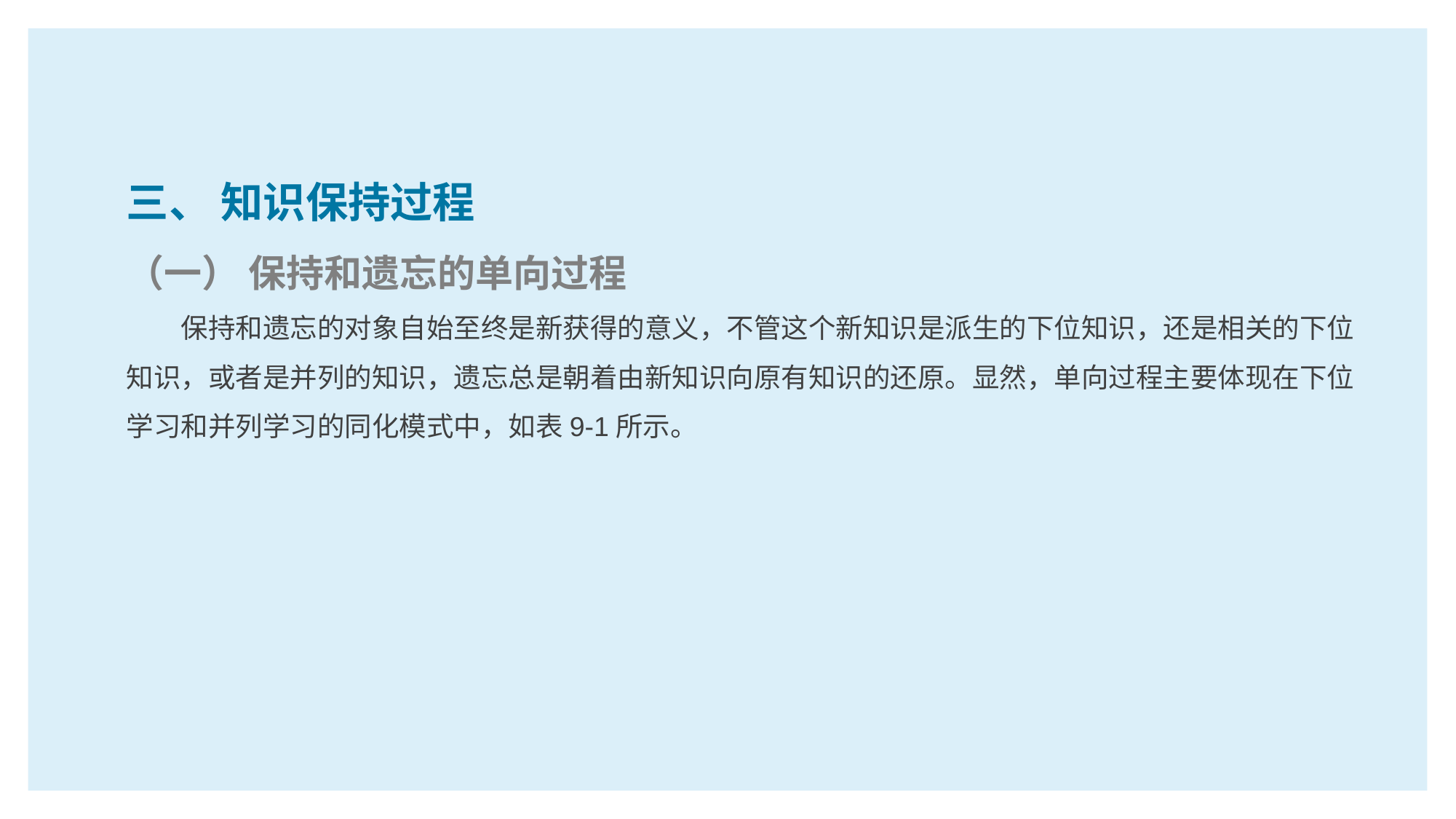

三、 知识保持过程
（一） 保持和遗忘的单向过程
保持和遗忘的对象自始至终是新获得的意义，不管这个新知识是派生的下位知识，还是相关的下位知识，或者是并列的知识，遗忘总是朝着由新知识向原有知识的还原。显然，单向过程主要体现在下位学习和并列学习的同化模式中，如表9-1所示。